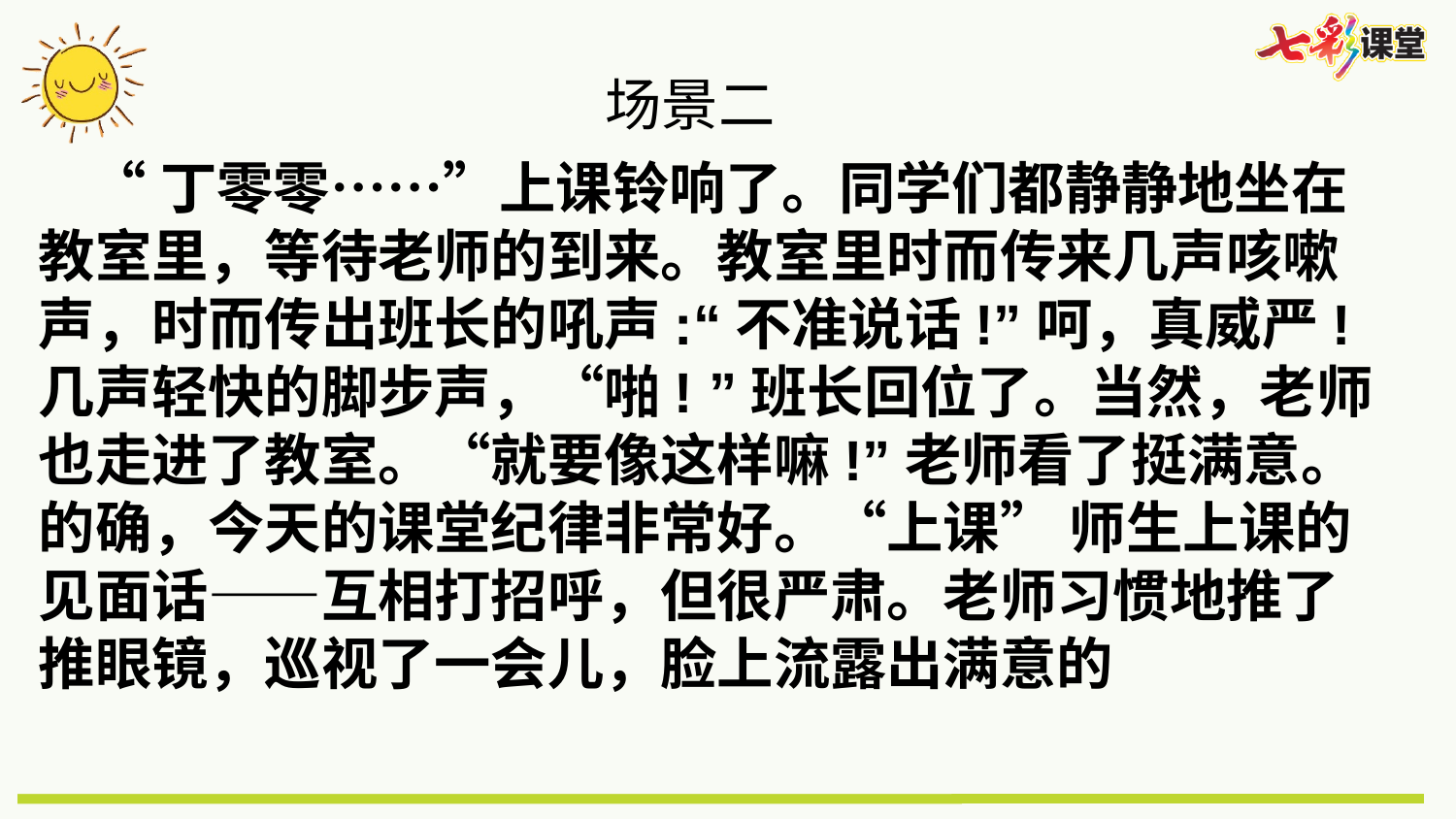

场景二
    “丁零零……”上课铃响了。同学们都静静地坐在教室里，等待老师的到来。教室里时而传来几声咳嗽声，时而传出班长的吼声:“不准说话!”呵，真威严!几声轻快的脚步声，“啪! ”班长回位了。当然，老师也走进了教室。“就要像这样嘛!”老师看了挺满意。的确，今天的课堂纪律非常好。“上课” 师生上课的见面话——互相打招呼，但很严肃。老师习惯地推了推眼镜，巡视了一会儿，脸上流露出满意的